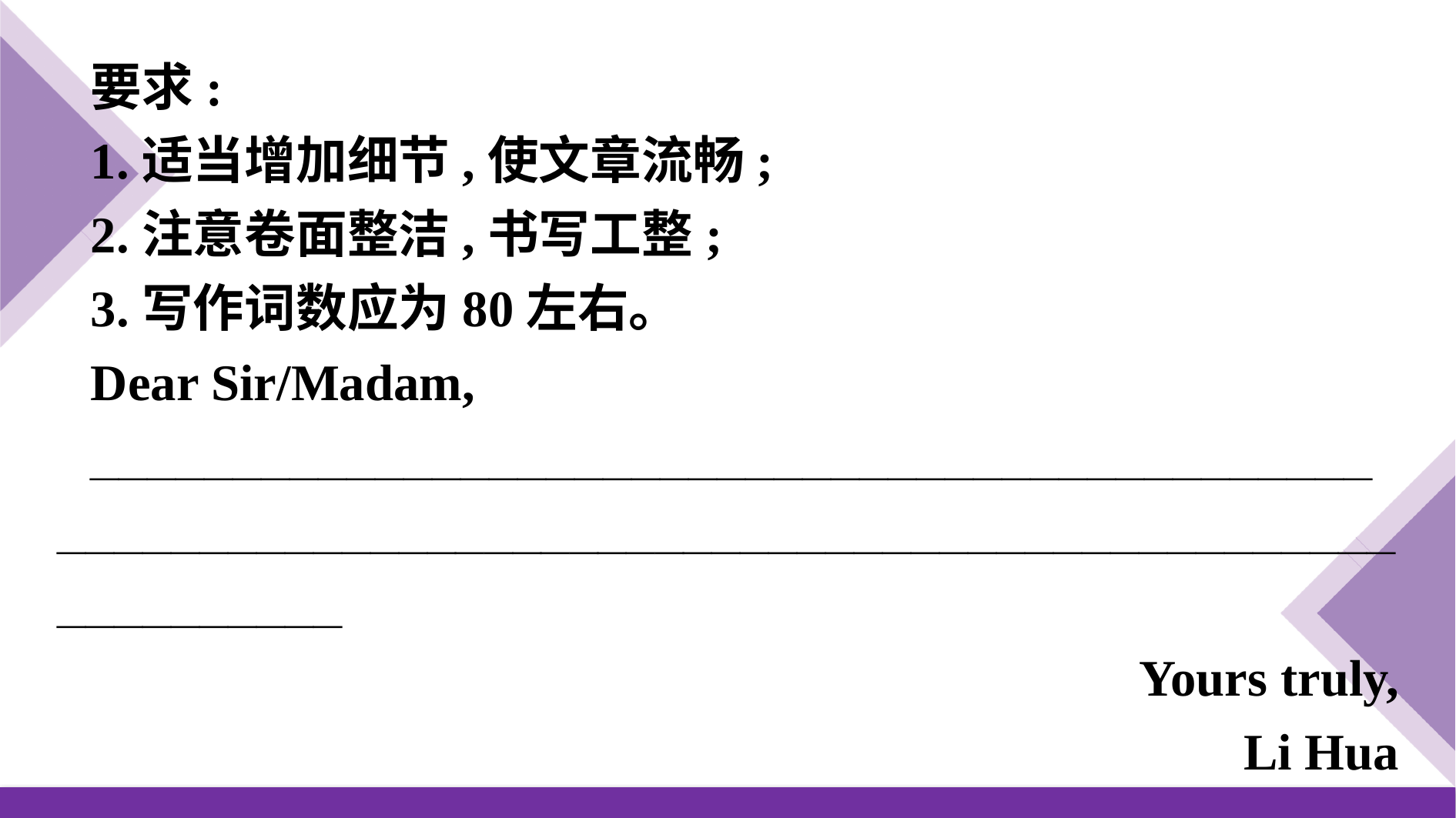

要求:
1.适当增加细节,使文章流畅;
2.注意卷面整洁,书写工整;
3.写作词数应为80左右。
Dear Sir/Madam,
______________________________________________________________________________________________________
Yours truly,
Li Hua